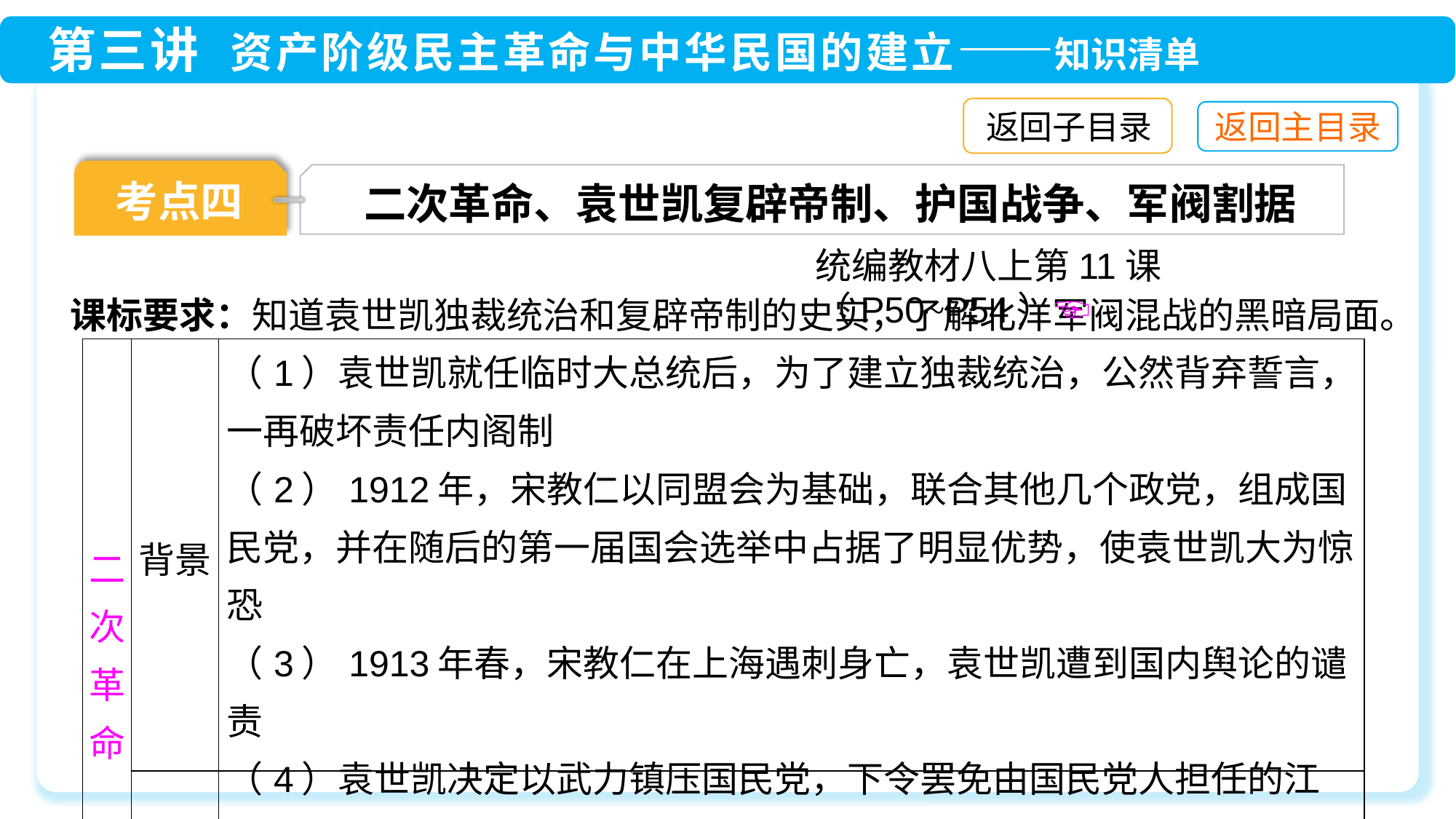

返回子目录
考点四
二次革命、袁世凯复辟帝制、护国战争、军阀割据

统编教材八上第11课（P50~P54）☜
课标要求：知道袁世凯独裁统治和复辟帝制的史实，了解北洋军阀混战的黑暗局面。
| 二 次 革 命 | 背景 | （1）袁世凯就任临时大总统后，为了建立独裁统治，公然背弃誓言，一再破坏责任内阁制 （2）1912年，宋教仁以同盟会为基础，联合其他几个政党，组成国民党，并在随后的第一届国会选举中占据了明显优势，使袁世凯大为惊恐 （3）1913年春，宋教仁在上海遇刺身亡，袁世凯遭到国内舆论的谴责 （4）袁世凯决定以武力镇压国民党，下令罢免由国民党人担任的江西、广东、安徽三省都督 |
| --- | --- | --- |
|  | 概况 | 1913年，孙中山和黄兴等号召南方各省起来反袁，发动“二次革命”。但国民党力量涣散，二次革命很快被袁世凯镇压下去 |